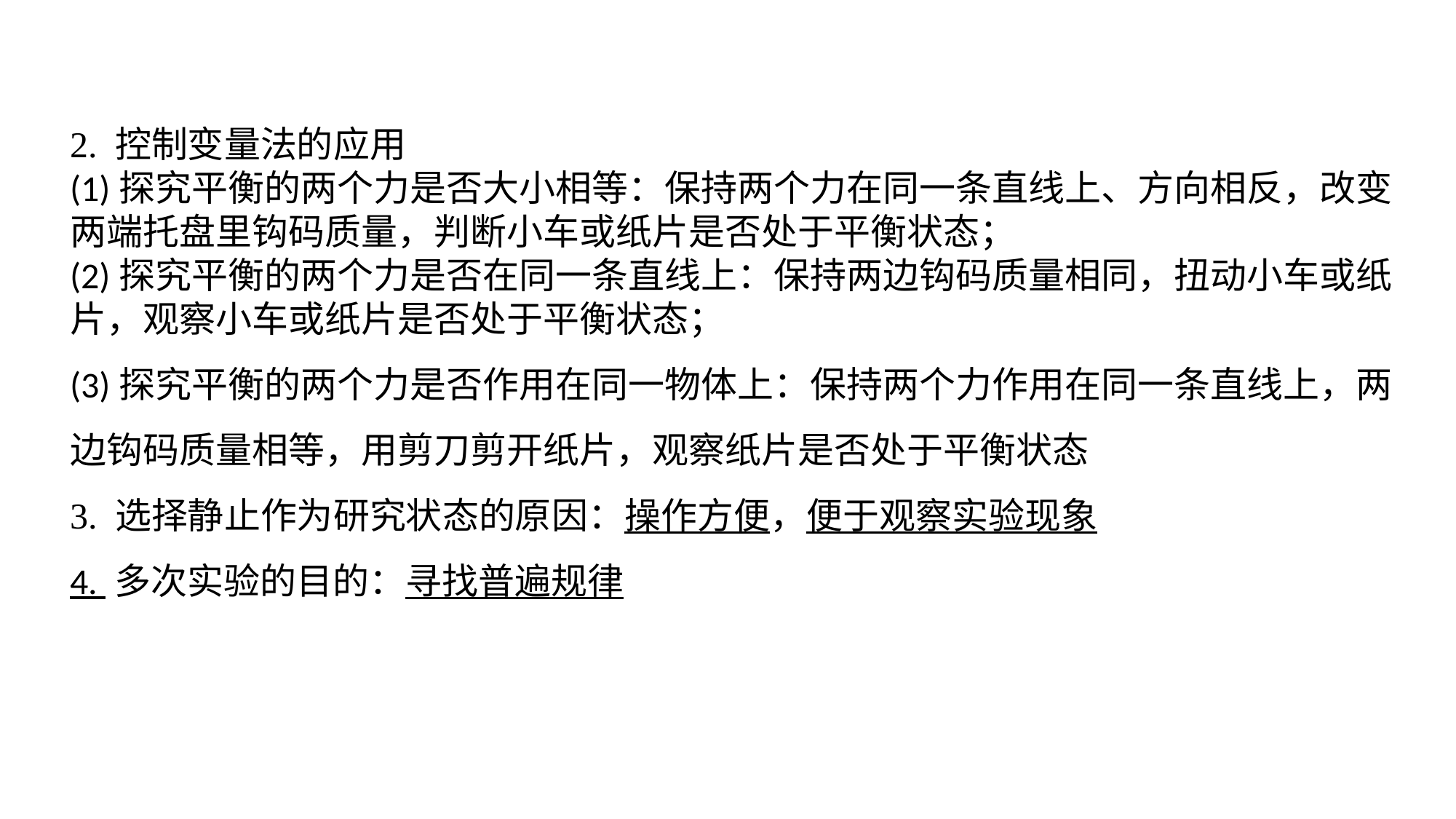

2. 控制变量法的应用(1)探究平衡的两个力是否大小相等：保持两个力在同一条直线上、方向相反，改变两端托盘里钩码质量，判断小车或纸片是否处于平衡状态；(2)探究平衡的两个力是否在同一条直线上：保持两边钩码质量相同，扭动小车或纸片，观察小车或纸片是否处于平衡状态；(3)探究平衡的两个力是否作用在同一物体上：保持两个力作用在同一条直线上，两边钩码质量相等，用剪刀剪开纸片，观察纸片是否处于平衡状态
3. 选择静止作为研究状态的原因：操作方便，便于观察实验现象4. 多次实验的目的：寻找普遍规律